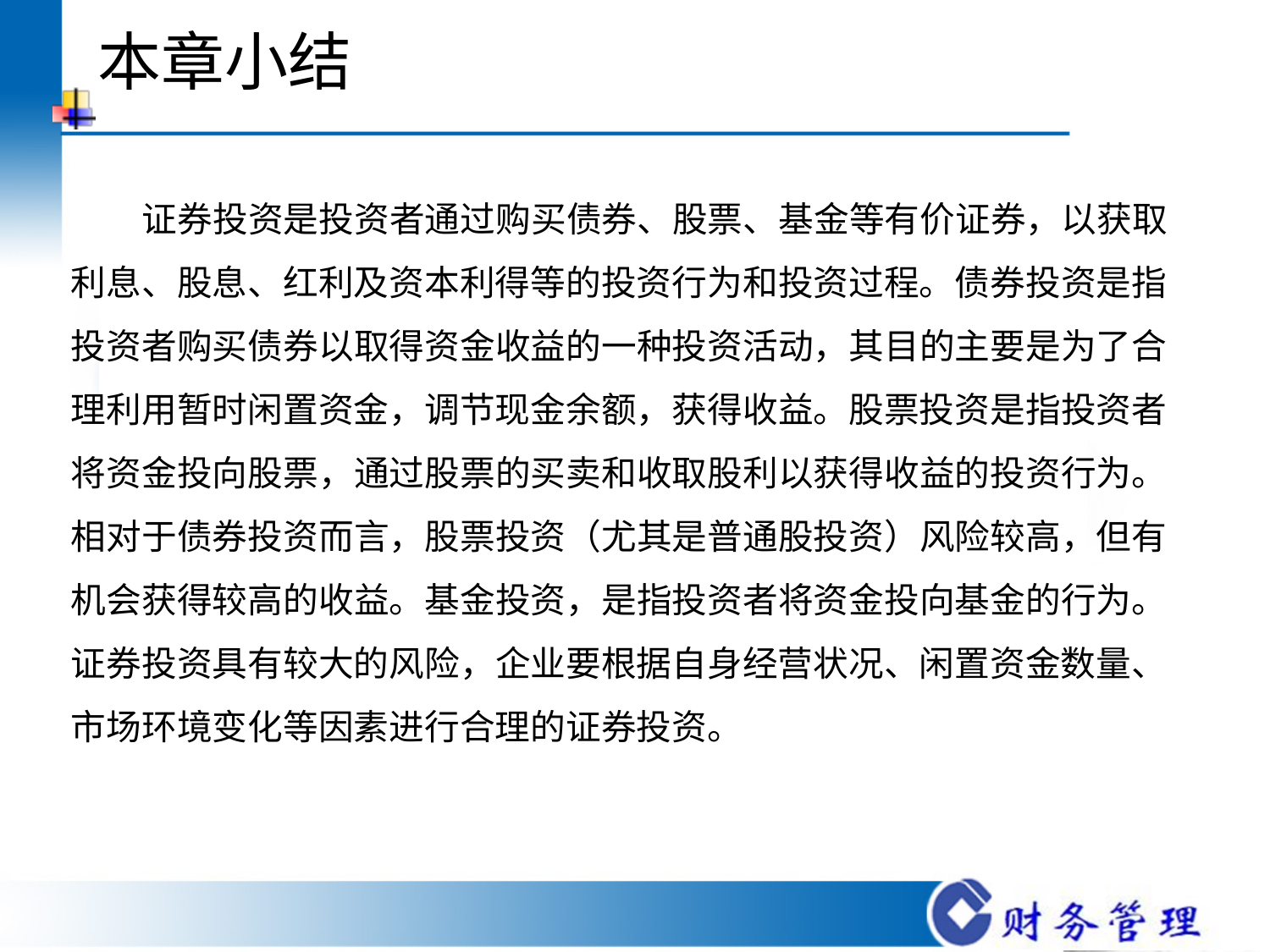

# 本章小结
        证券投资是投资者通过购买债券、股票、基金等有价证券，以获取利息、股息、红利及资本利得等的投资行为和投资过程。债券投资是指投资者购买债券以取得资金收益的一种投资活动，其目的主要是为了合理利用暂时闲置资金，调节现金余额，获得收益。股票投资是指投资者将资金投向股票，通过股票的买卖和收取股利以获得收益的投资行为。相对于债券投资而言，股票投资（尤其是普通股投资）风险较高，但有机会获得较高的收益。基金投资，是指投资者将资金投向基金的行为。证券投资具有较大的风险，企业要根据自身经营状况、闲置资金数量、市场环境变化等因素进行合理的证券投资。
38